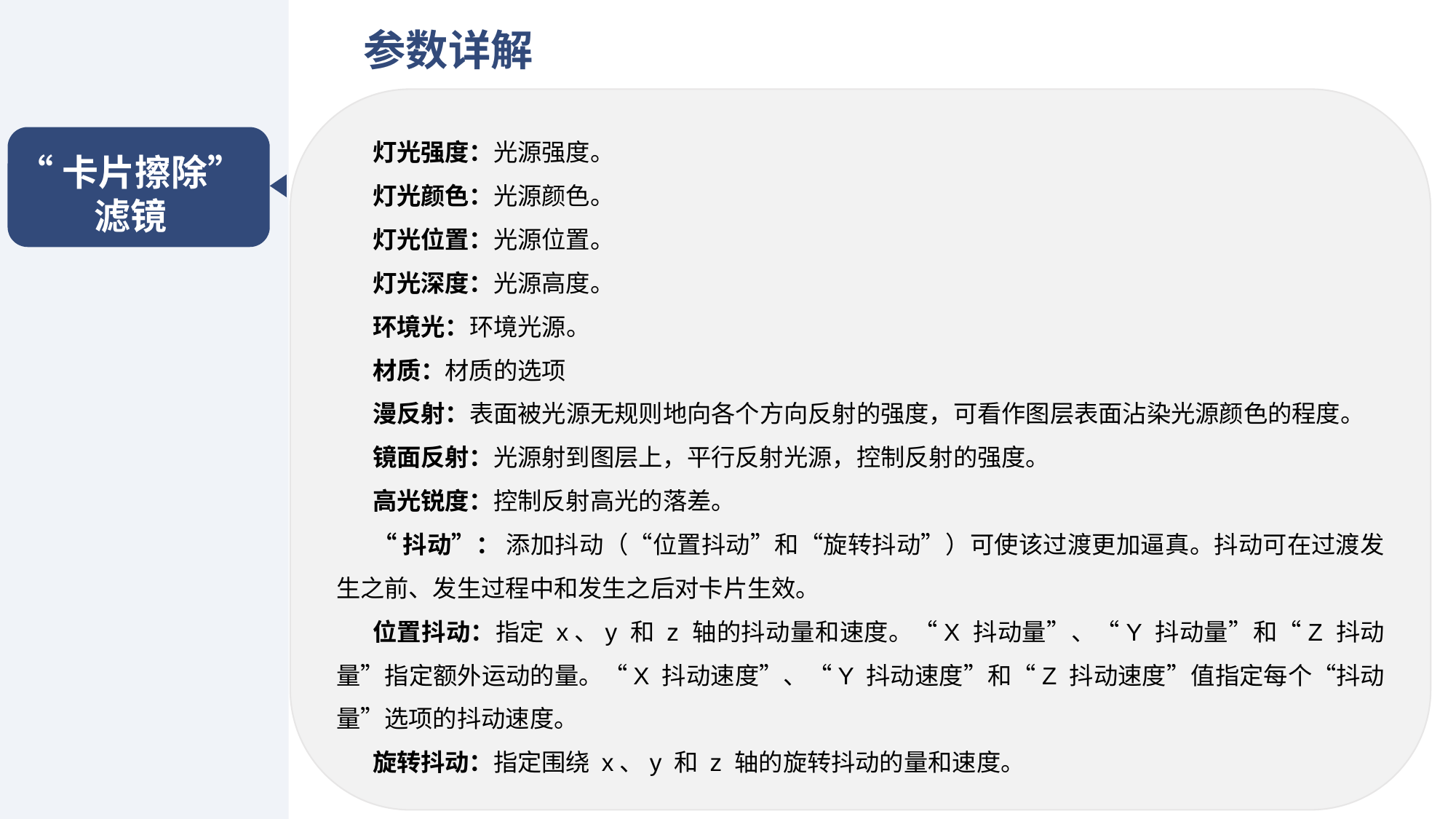

参数详解
灯光强度：光源强度。
灯光颜色：光源颜色。
灯光位置：光源位置。
灯光深度：光源高度。
环境光：环境光源。
材质：材质的选项
漫反射：表面被光源无规则地向各个方向反射的强度，可看作图层表面沾染光源颜色的程度。
镜面反射：光源射到图层上，平行反射光源，控制反射的强度。
高光锐度：控制反射高光的落差。
“抖动”： 添加抖动（“位置抖动”和“旋转抖动”）可使该过渡更加逼真。抖动可在过渡发生之前、发生过程中和发生之后对卡片生效。
位置抖动：指定 x、y 和 z 轴的抖动量和速度。“X 抖动量”、“Y 抖动量”和“Z 抖动量”指定额外运动的量。“X 抖动速度”、“Y 抖动速度”和“Z 抖动速度”值指定每个“抖动量”选项的抖动速度。
旋转抖动：指定围绕 x、y 和 z 轴的旋转抖动的量和速度。

“卡片擦除”滤镜